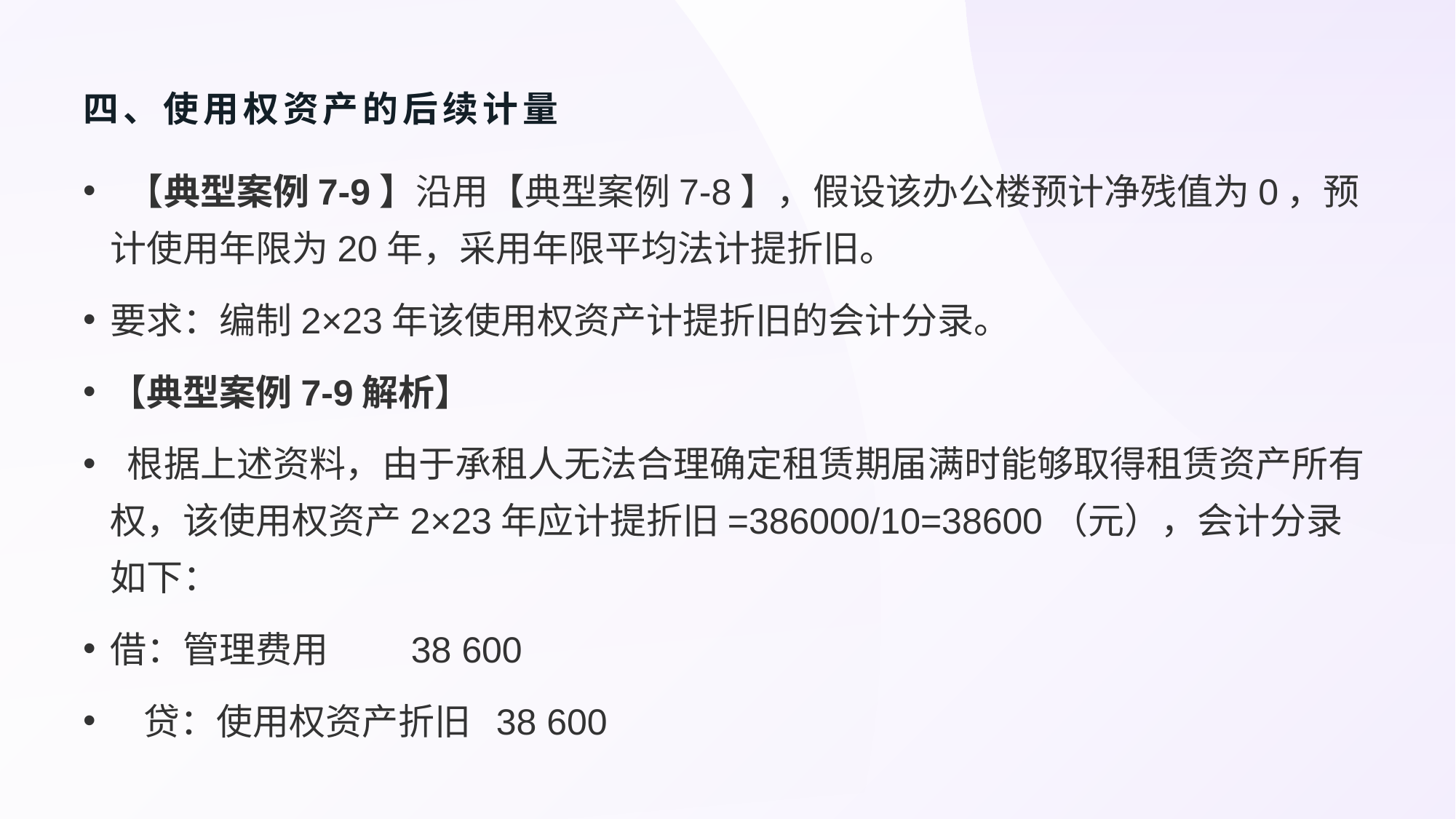

# 四、使用权资产的后续计量
 【典型案例7-9】沿用【典型案例7-8】，假设该办公楼预计净残值为0，预计使用年限为20年，采用年限平均法计提折旧。
要求：编制2×23年该使用权资产计提折旧的会计分录。
【典型案例7-9解析】
 根据上述资料，由于承租人无法合理确定租赁期届满时能够取得租赁资产所有权，该使用权资产2×23年应计提折旧=386000/10=38600（元），会计分录如下：
借：管理费用         38 600
   贷：使用权资产折旧  38 600